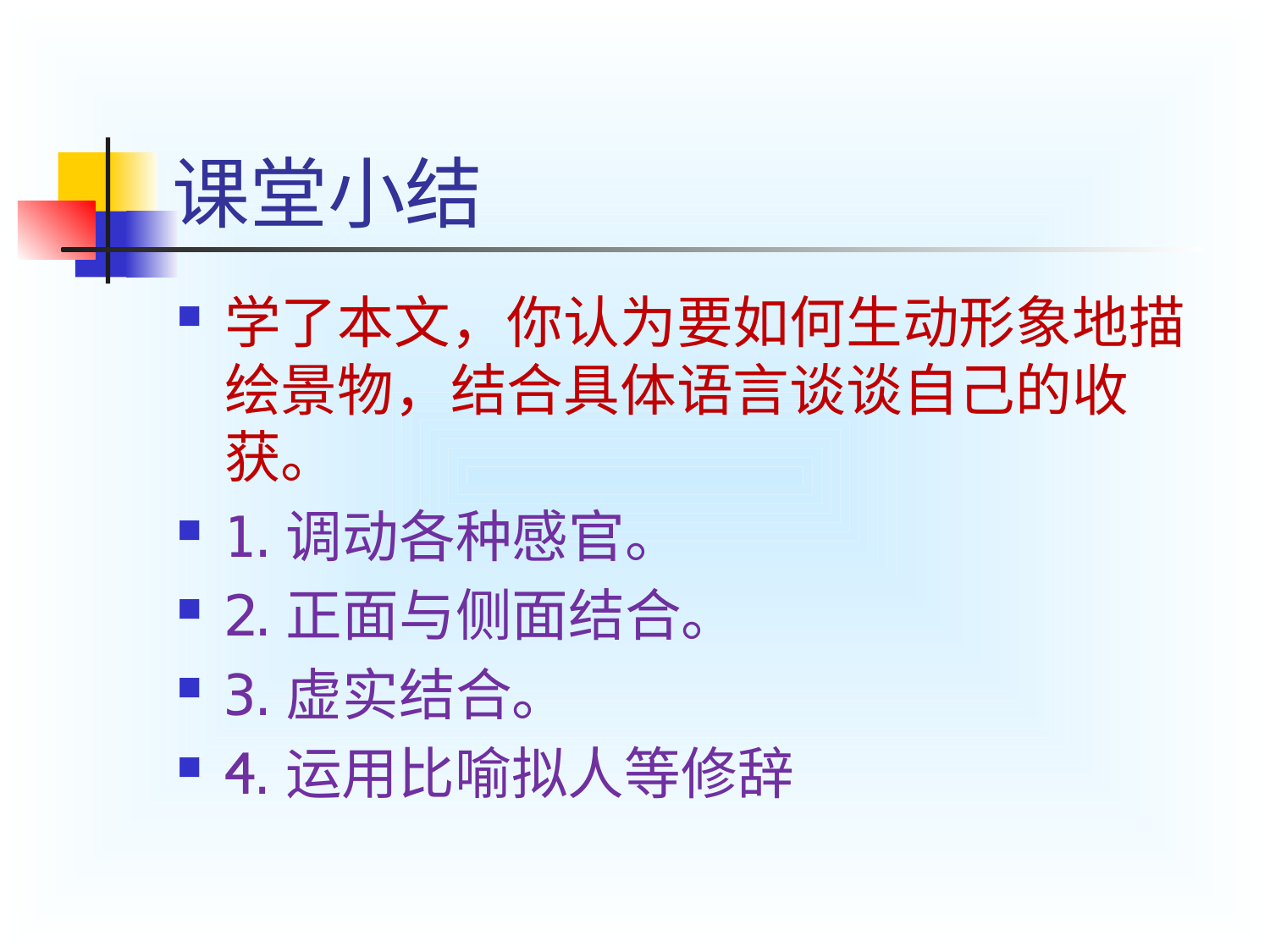

# 课堂小结
学了本文，你认为要如何生动形象地描绘景物，结合具体语言谈谈自己的收获。
1.调动各种感官。
2.正面与侧面结合。
3.虚实结合。
4.运用比喻拟人等修辞